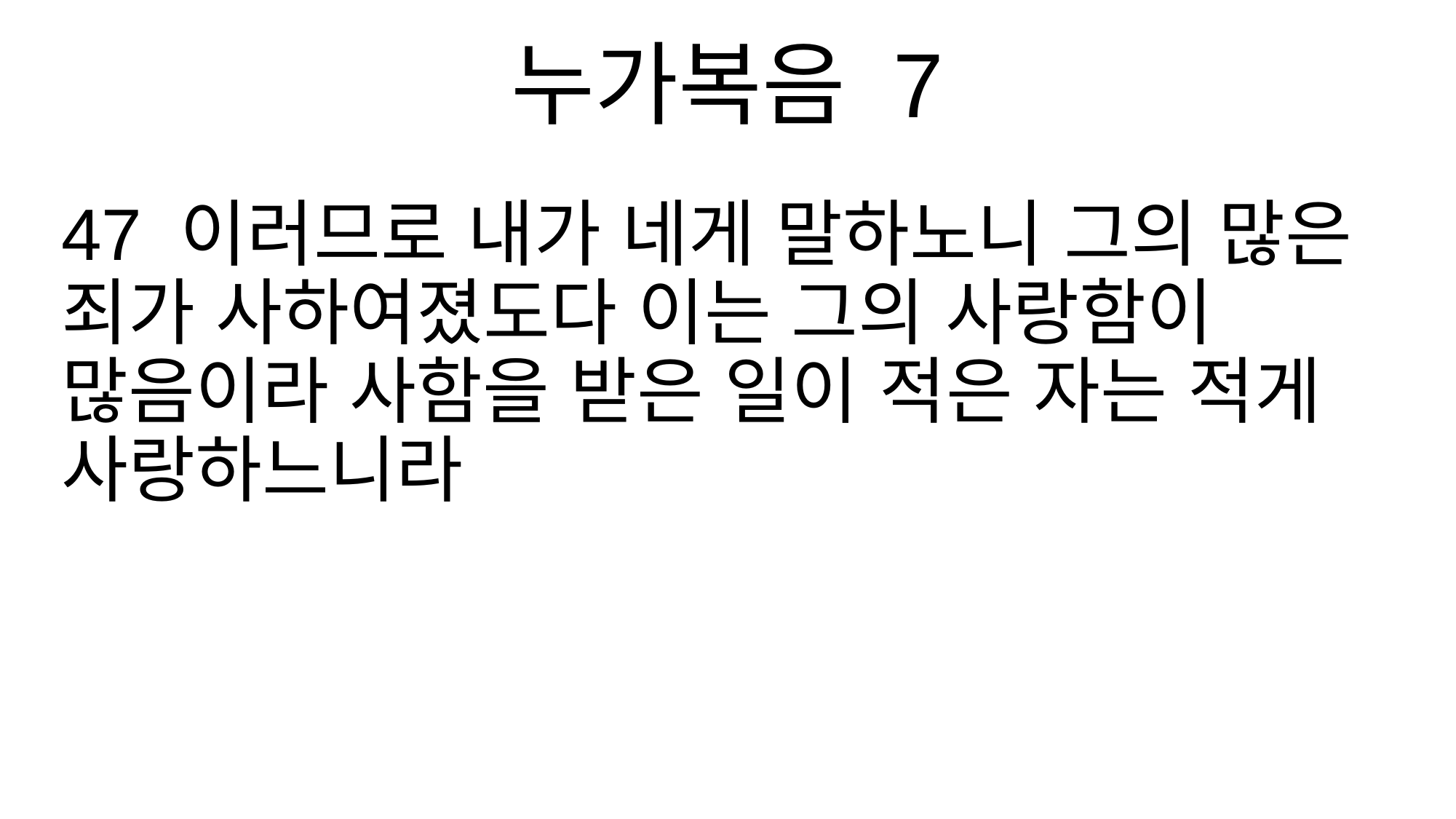

누가복음 7
47 이러므로 내가 네게 말하노니 그의 많은 죄가 사하여졌도다 이는 그의 사랑함이 많음이라 사함을 받은 일이 적은 자는 적게 사랑하느니라